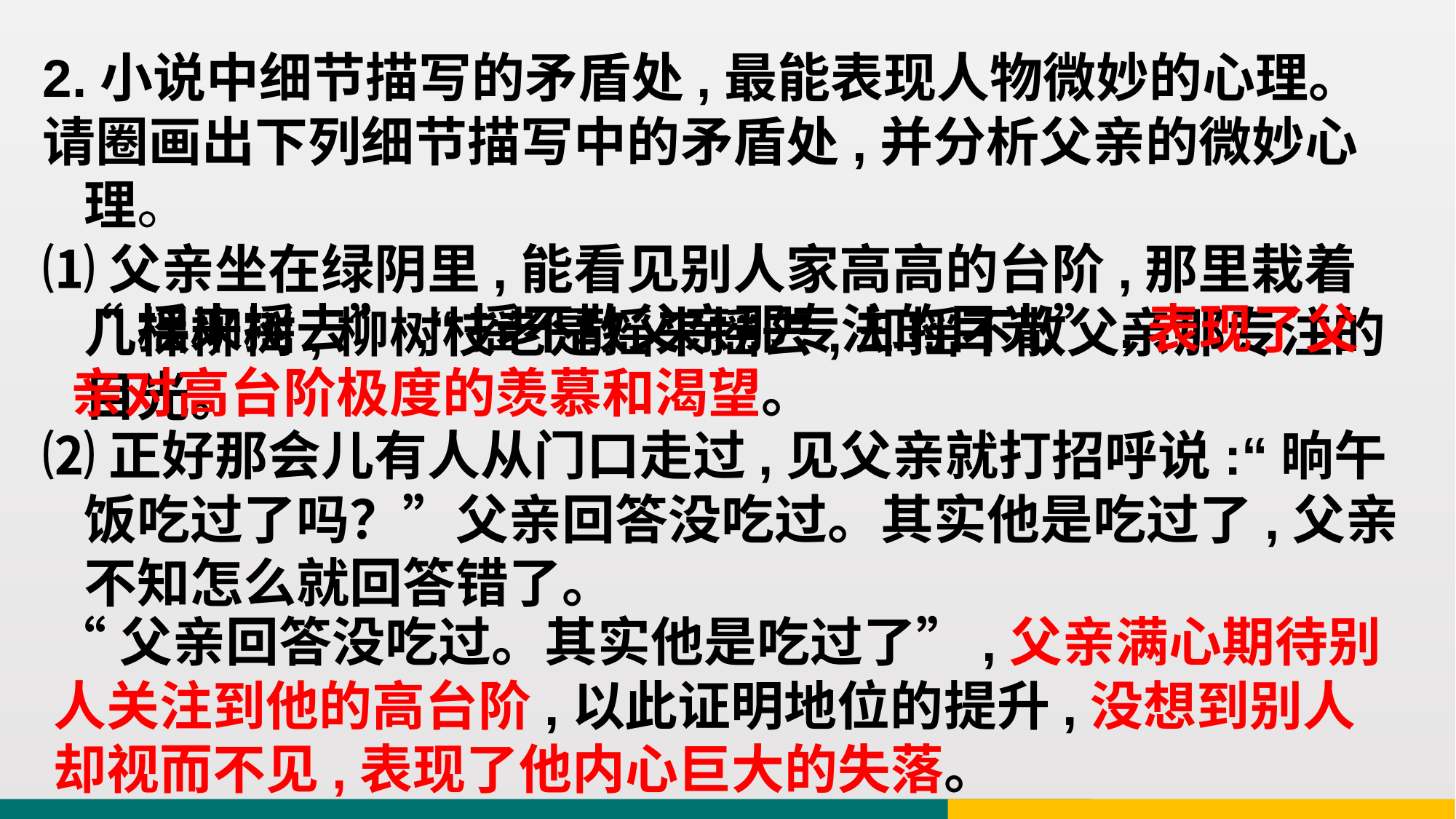

2.小说中细节描写的矛盾处,最能表现人物微妙的心理。
请圈画出下列细节描写中的矛盾处,并分析父亲的微妙心理。
⑴父亲坐在绿阴里,能看见别人家高高的台阶,那里栽着几棵柳树,柳树枝老是摇来摇去,却摇不散父亲那专注的目光。
“摇来摇去”,“摇不散父亲那专注的目光”,表现了父亲对高台阶极度的羡慕和渴望。
⑵正好那会儿有人从门口走过,见父亲就打招呼说:“晌午饭吃过了吗？”父亲回答没吃过。其实他是吃过了,父亲不知怎么就回答错了。
“父亲回答没吃过。其实他是吃过了”,父亲满心期待别人关注到他的高台阶,以此证明地位的提升,没想到别人却视而不见,表现了他内心巨大的失落。